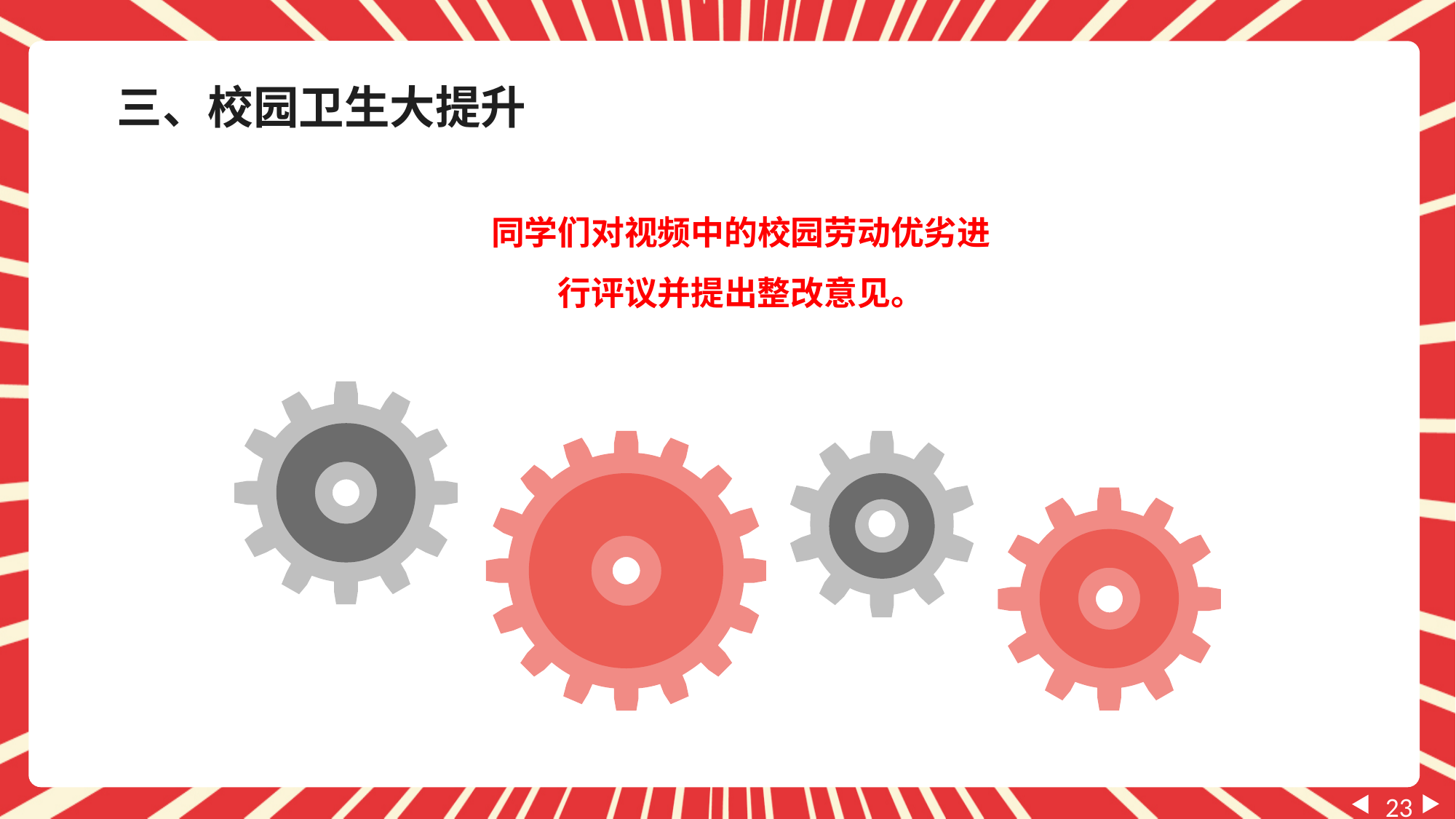

三、校园卫生大提升

同学们对视频中的校园劳动优劣进行评议并提出整改意见。